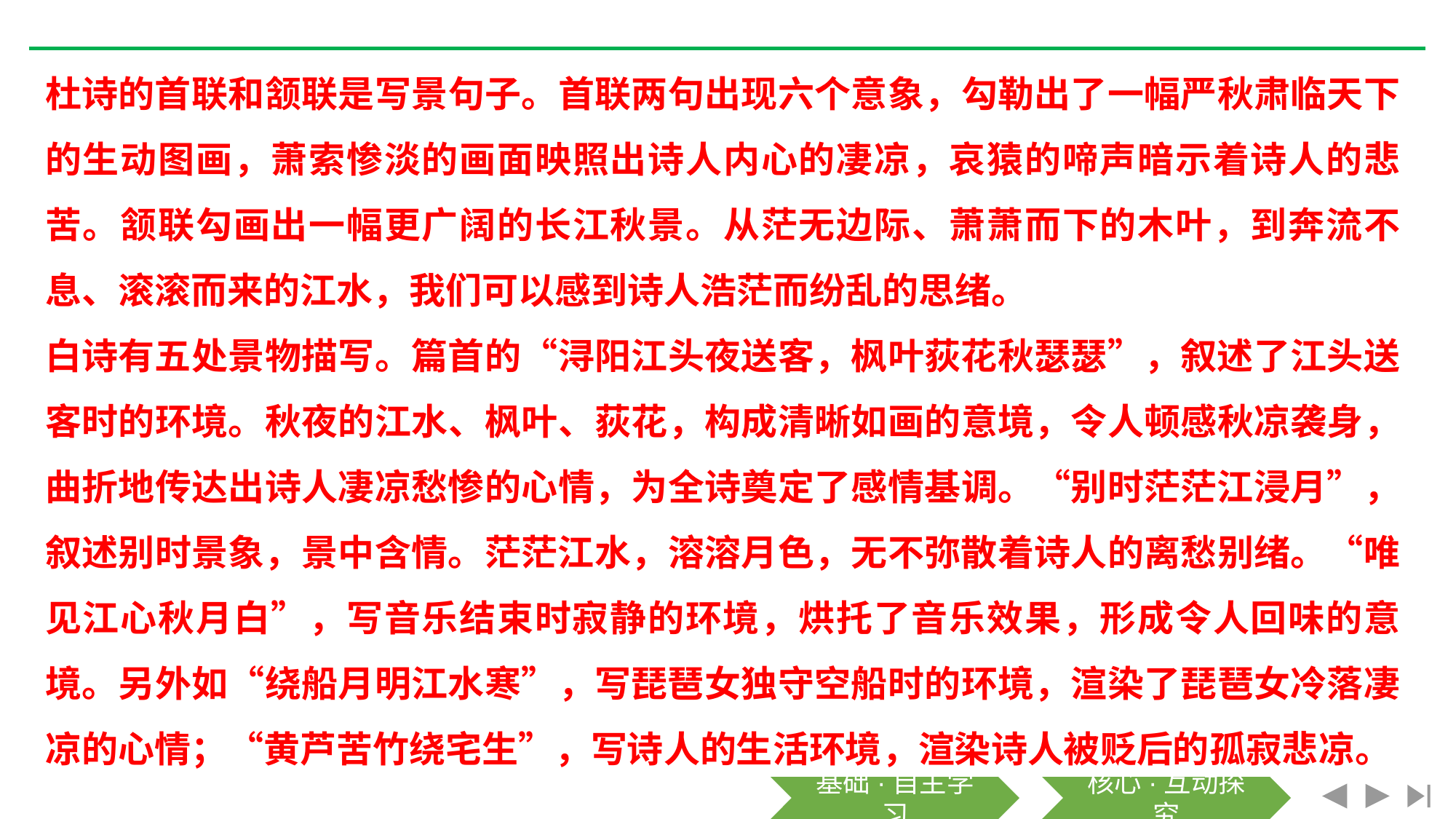

杜诗的首联和颔联是写景句子。首联两句出现六个意象，勾勒出了一幅严秋肃临天下的生动图画，萧索惨淡的画面映照出诗人内心的凄凉，哀猿的啼声暗示着诗人的悲苦。颔联勾画出一幅更广阔的长江秋景。从茫无边际、萧萧而下的木叶，到奔流不息、滚滚而来的江水，我们可以感到诗人浩茫而纷乱的思绪。
白诗有五处景物描写。篇首的“浔阳江头夜送客，枫叶荻花秋瑟瑟”，叙述了江头送客时的环境。秋夜的江水、枫叶、荻花，构成清晰如画的意境，令人顿感秋凉袭身，曲折地传达出诗人凄凉愁惨的心情，为全诗奠定了感情基调。“别时茫茫江浸月”，叙述别时景象，景中含情。茫茫江水，溶溶月色，无不弥散着诗人的离愁别绪。“唯见江心秋月白”，写音乐结束时寂静的环境，烘托了音乐效果，形成令人回味的意境。另外如“绕船月明江水寒”，写琵琶女独守空船时的环境，渲染了琵琶女冷落凄凉的心情；“黄芦苦竹绕宅生”，写诗人的生活环境，渲染诗人被贬后的孤寂悲凉。